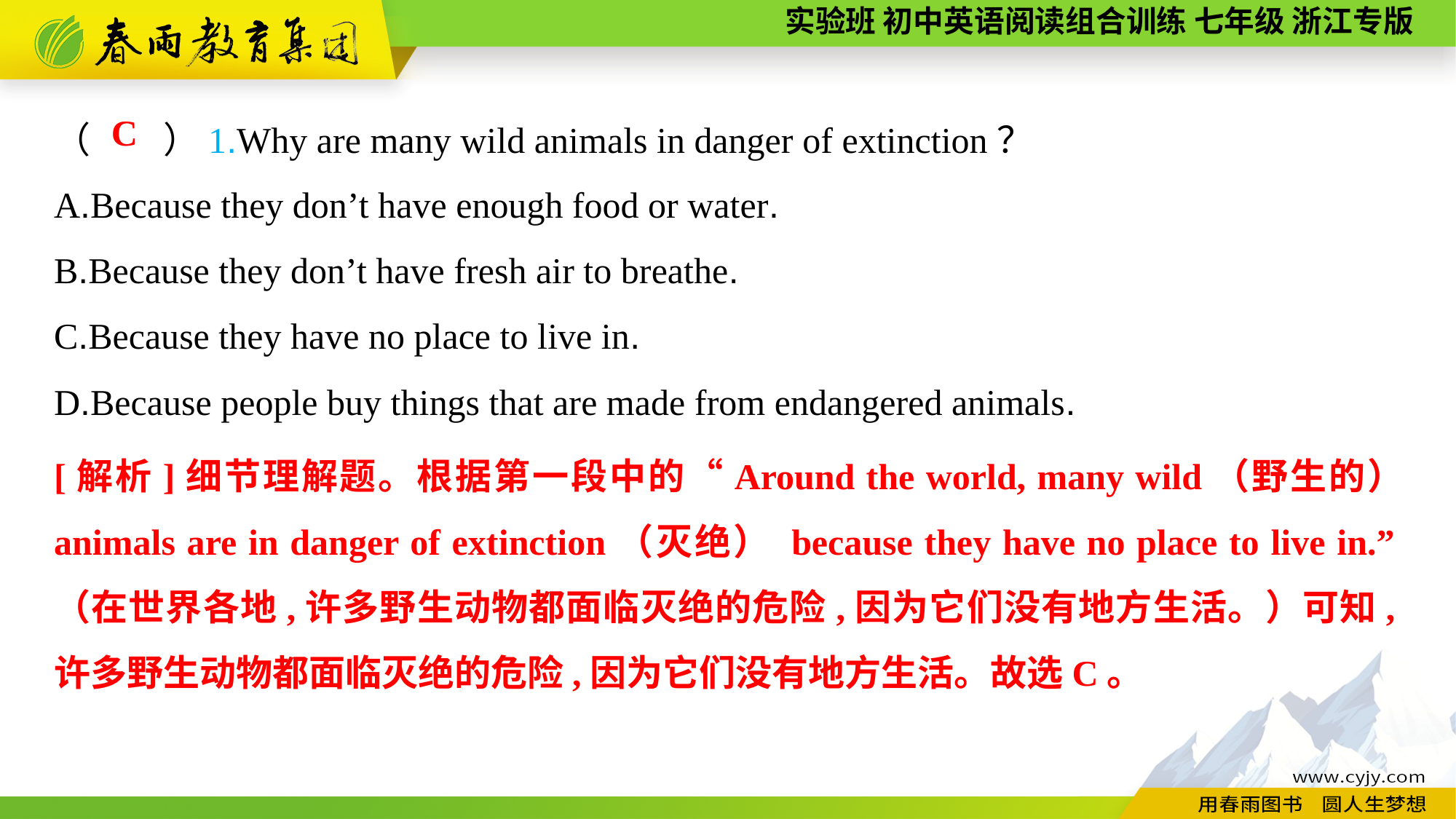

（　　）1.Why are many wild animals in danger of extinction？
A.Because they don’t have enough food or water.
B.Because they don’t have fresh air to breathe.
C.Because they have no place to live in.
D.Because people buy things that are made from endangered animals.
C
[解析]细节理解题。根据第一段中的“Around the world, many wild（野生的） animals are in danger of extinction（灭绝） because they have no place to live in.”（在世界各地,许多野生动物都面临灭绝的危险,因为它们没有地方生活。）可知,许多野生动物都面临灭绝的危险,因为它们没有地方生活。故选C。